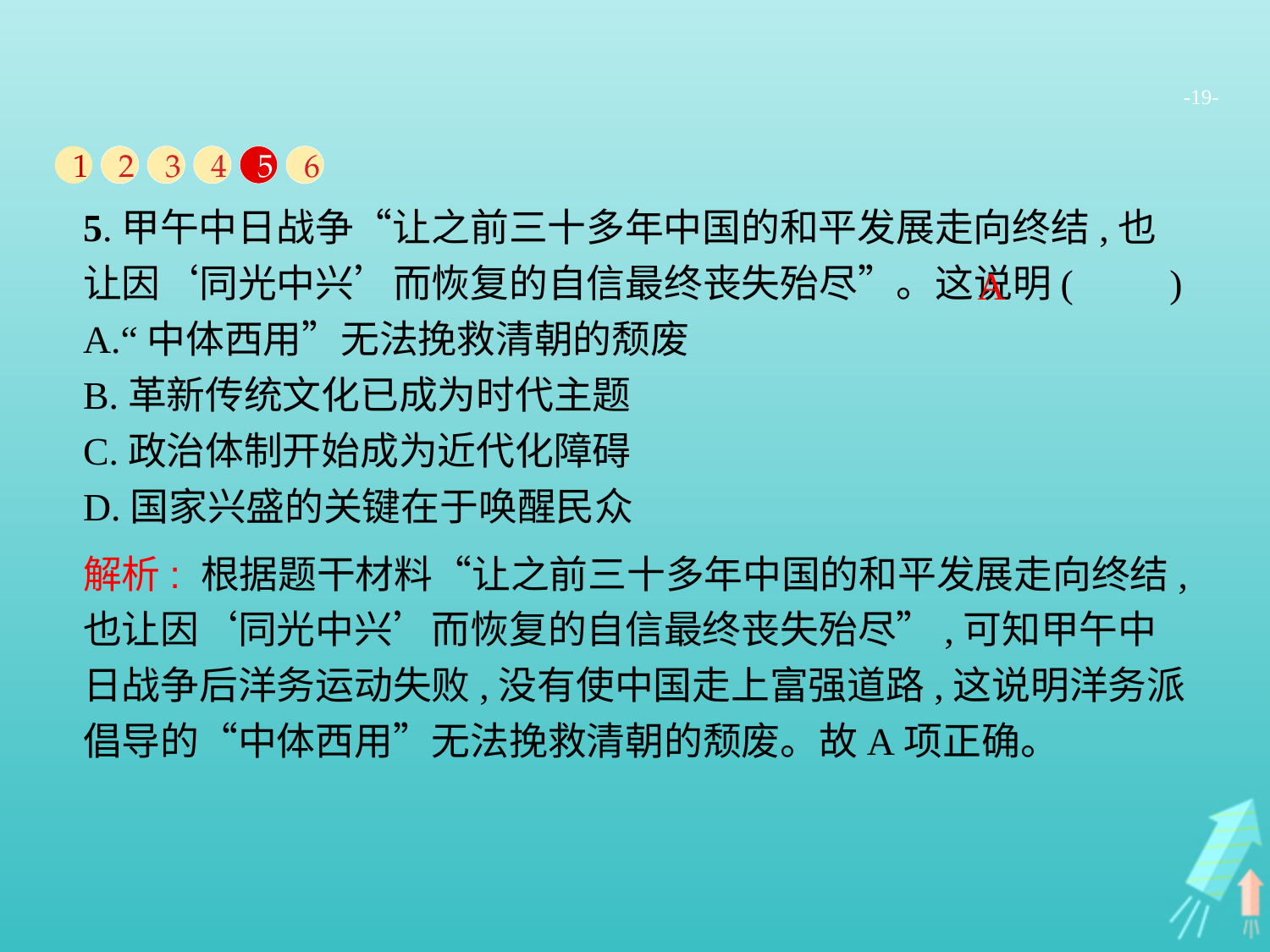

-19-
1
2
3
4
5
6
5.甲午中日战争“让之前三十多年中国的和平发展走向终结,也让因‘同光中兴’而恢复的自信最终丧失殆尽”。这说明(　　)
A.“中体西用”无法挽救清朝的颓废
B.革新传统文化已成为时代主题
C.政治体制开始成为近代化障碍
D.国家兴盛的关键在于唤醒民众
A
解析: 根据题干材料“让之前三十多年中国的和平发展走向终结,也让因‘同光中兴’而恢复的自信最终丧失殆尽”,可知甲午中日战争后洋务运动失败,没有使中国走上富强道路,这说明洋务派倡导的“中体西用”无法挽救清朝的颓废。故A项正确。